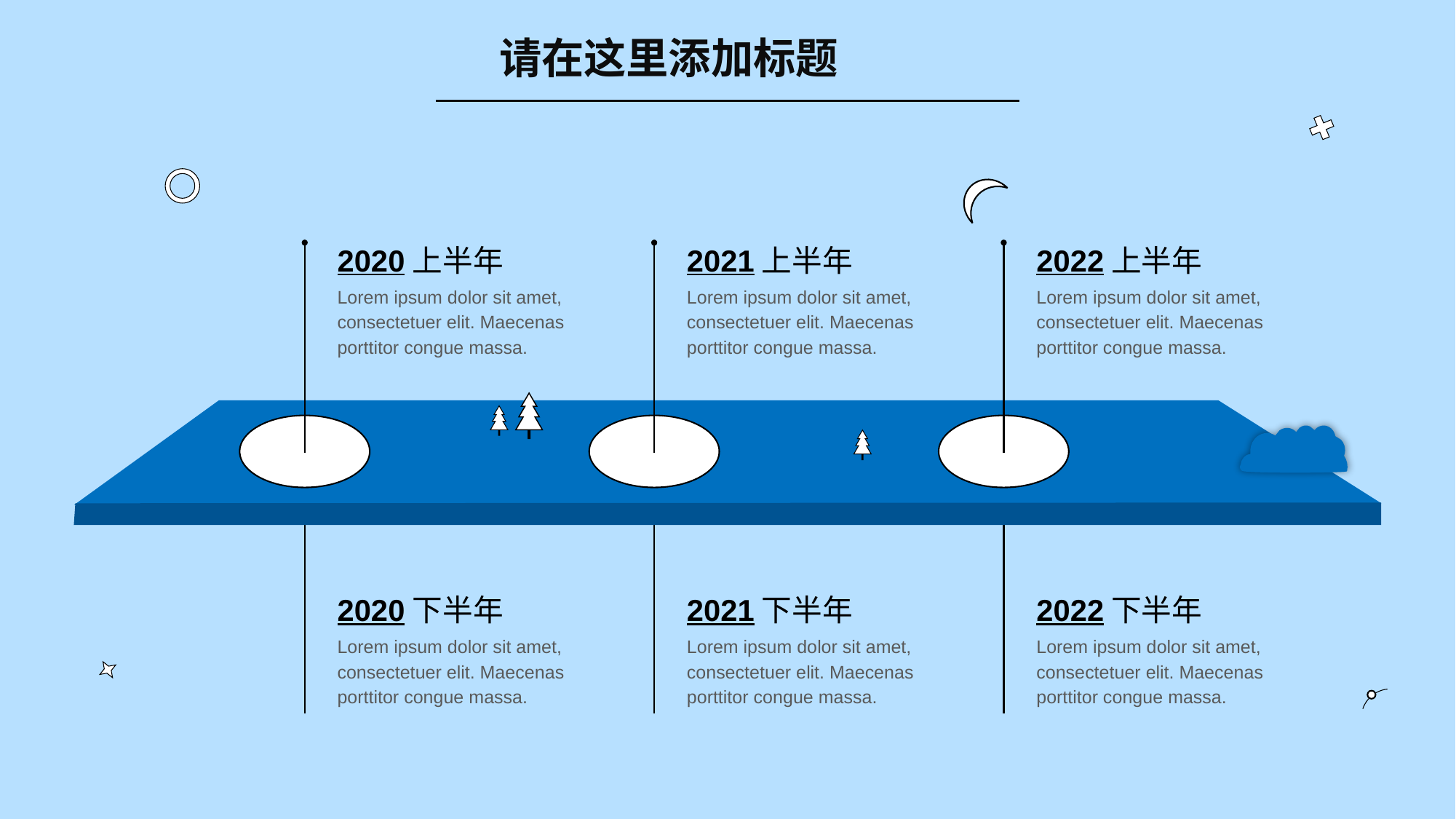

请在这里添加标题

2020上半年
2021上半年
2022上半年
Lorem ipsum dolor sit amet, consectetuer elit. Maecenas porttitor congue massa.
Lorem ipsum dolor sit amet, consectetuer elit. Maecenas porttitor congue massa.
Lorem ipsum dolor sit amet, consectetuer elit. Maecenas porttitor congue massa.

2020下半年
2021下半年
2022下半年
Lorem ipsum dolor sit amet, consectetuer elit. Maecenas porttitor congue massa.
Lorem ipsum dolor sit amet, consectetuer elit. Maecenas porttitor congue massa.
Lorem ipsum dolor sit amet, consectetuer elit. Maecenas porttitor congue massa.